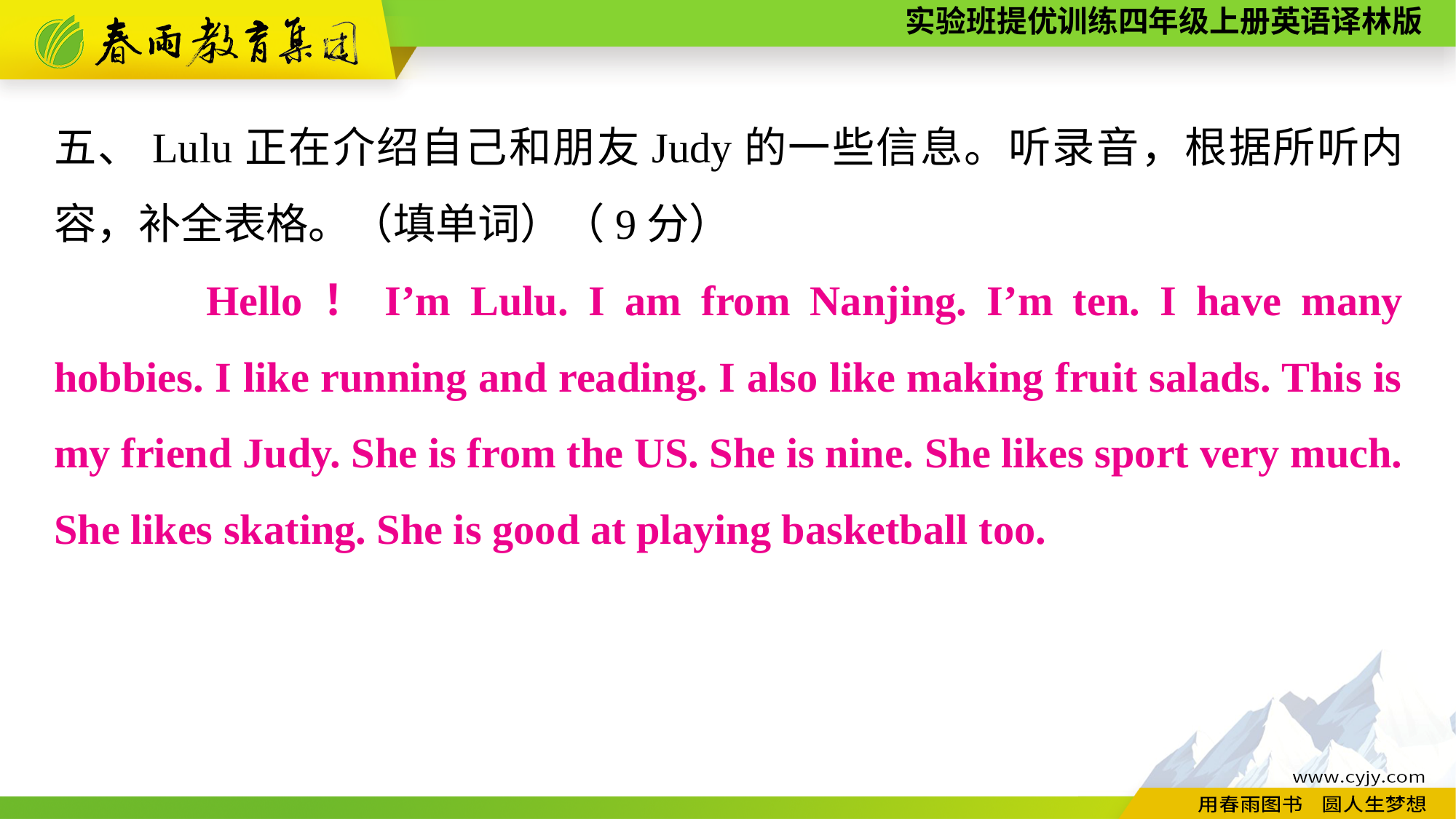

五、Lulu正在介绍自己和朋友Judy的一些信息。听录音，根据所听内容，补全表格。（填单词）（9分）
 　　Hello！I’m Lulu. I am from Nanjing. I’m ten. I have many hobbies. I like running and reading. I also like making fruit salads. This is my friend Judy. She is from the US. She is nine. She likes sport very much. She likes skating. She is good at playing basketball too.